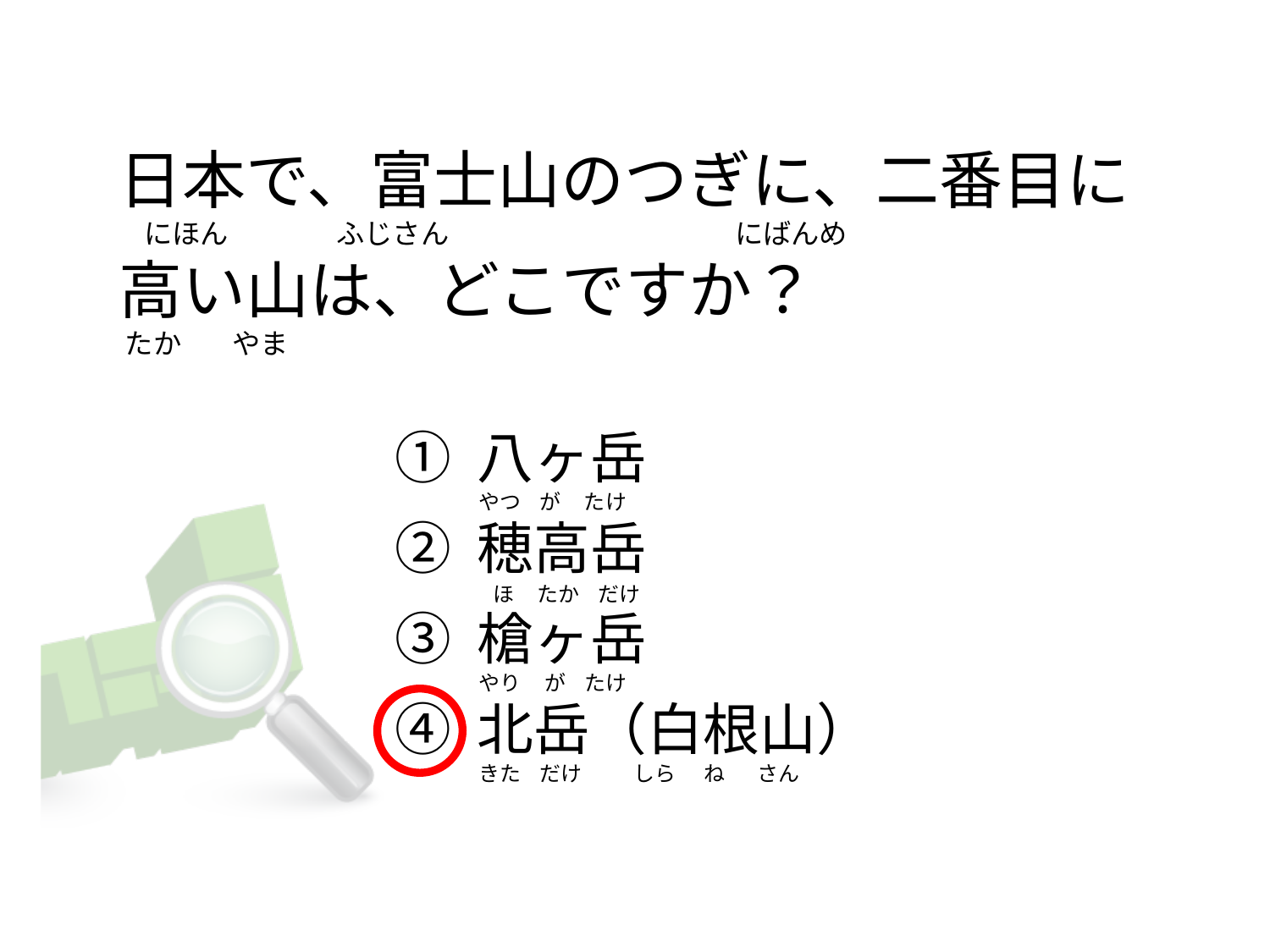

# 日本で、富士山のつぎに、二番目に     にほん                 ふじさん                                             にばんめ 高い山は、どこですか？      たか        やま
① 八ヶ岳
② 穂高岳
③ 槍ヶ岳
④ 北岳（白根山）
やつ    が     たけ
  ほ     たか    だけ
やり     が    たけ

きた    だけ           しら      ね       さん